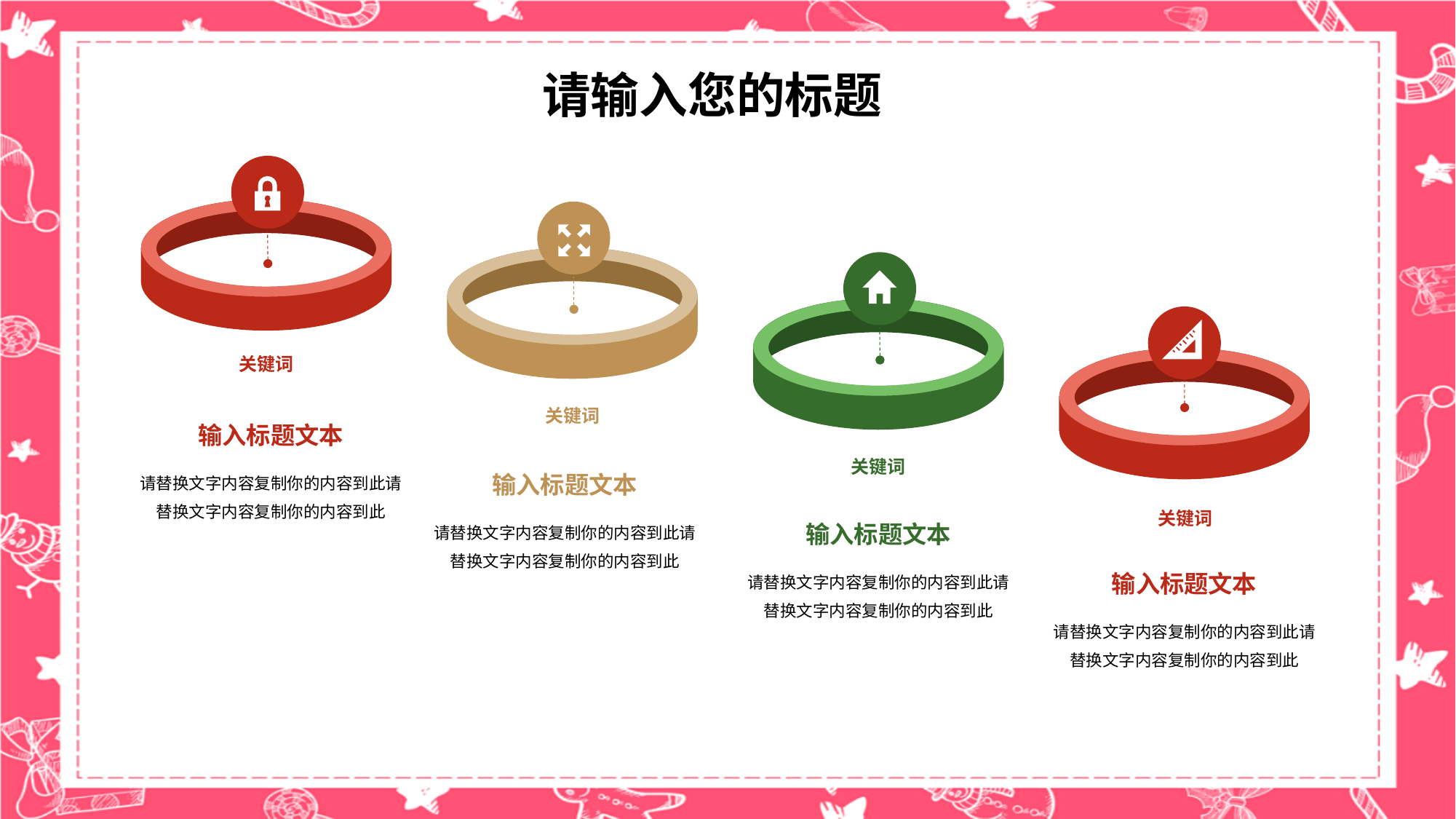

请输入您的标题

关键词
输入标题文本
请替换文字内容复制你的内容到此请替换文字内容复制你的内容到此

关键词
输入标题文本
请替换文字内容复制你的内容到此请替换文字内容复制你的内容到此

关键词
输入标题文本
请替换文字内容复制你的内容到此请替换文字内容复制你的内容到此

关键词
输入标题文本
请替换文字内容复制你的内容到此请替换文字内容复制你的内容到此